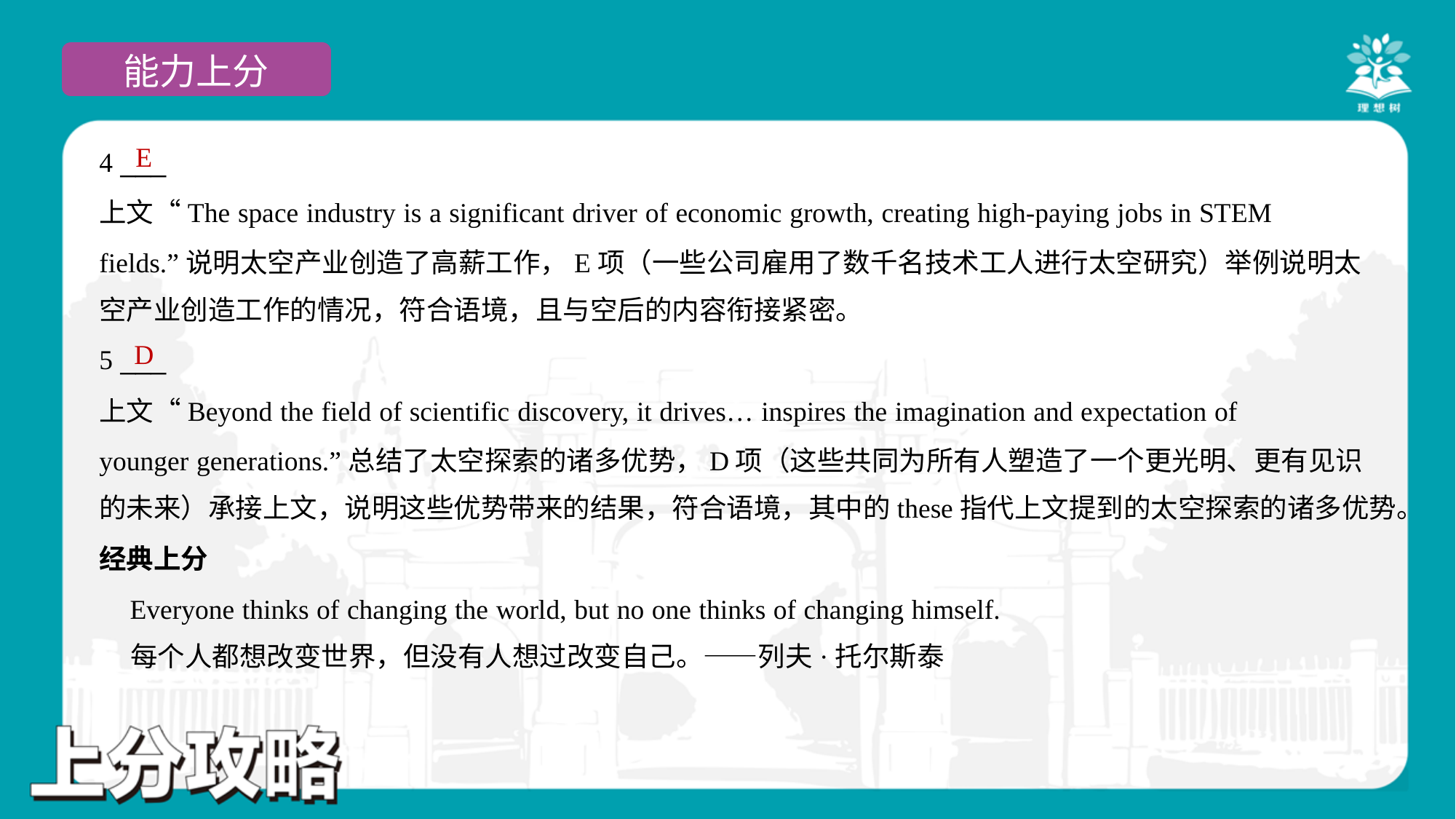

E
4 ___
上文“The space industry is a significant driver of economic growth, creating high-paying jobs in STEM
fields.”说明太空产业创造了高薪工作，E项（一些公司雇用了数千名技术工人进行太空研究）举例说明太
空产业创造工作的情况，符合语境，且与空后的内容衔接紧密。
D
5 ___
上文“Beyond the field of scientific discovery, it drives… inspires the imagination and expectation of
younger generations.”总结了太空探索的诸多优势，D项（这些共同为所有人塑造了一个更光明、更有见识
的未来）承接上文，说明这些优势带来的结果，符合语境，其中的these指代上文提到的太空探索的诸多优势。
经典上分
    Everyone thinks of changing the world, but no one thinks of changing himself.
    每个人都想改变世界，但没有人想过改变自己。——列夫·托尔斯泰